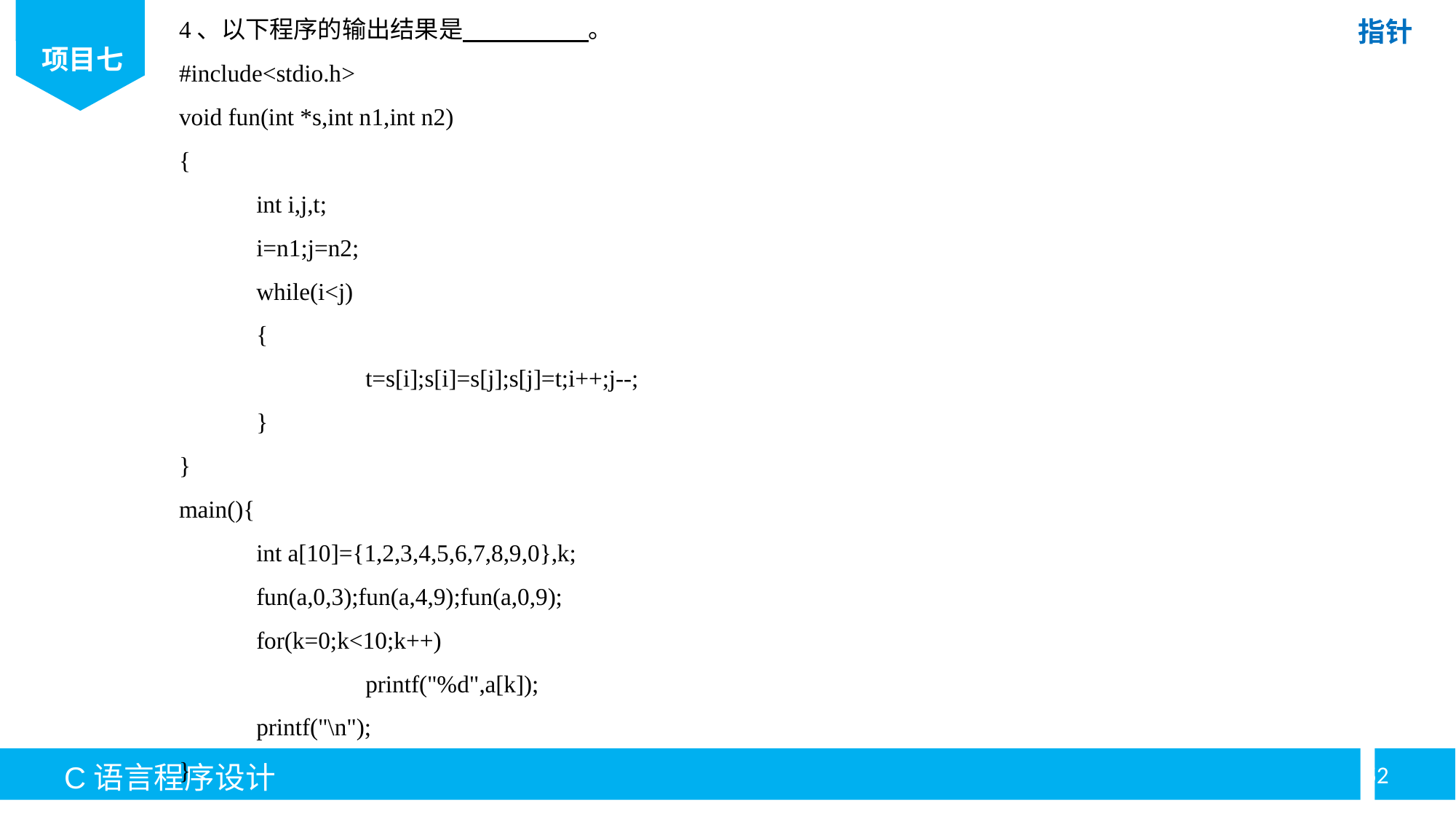

4、以下程序的输出结果是                       。
#include<stdio.h>
void fun(int *s,int n1,int n2)
{
	int i,j,t;
	i=n1;j=n2;
	while(i<j)
	{
		t=s[i];s[i]=s[j];s[j]=t;i++;j--;
	}
}
main(){
	int a[10]={1,2,3,4,5,6,7,8,9,0},k;
	fun(a,0,3);fun(a,4,9);fun(a,0,9);
	for(k=0;k<10;k++)
		printf("%d",a[k]);
	printf("\n");
}